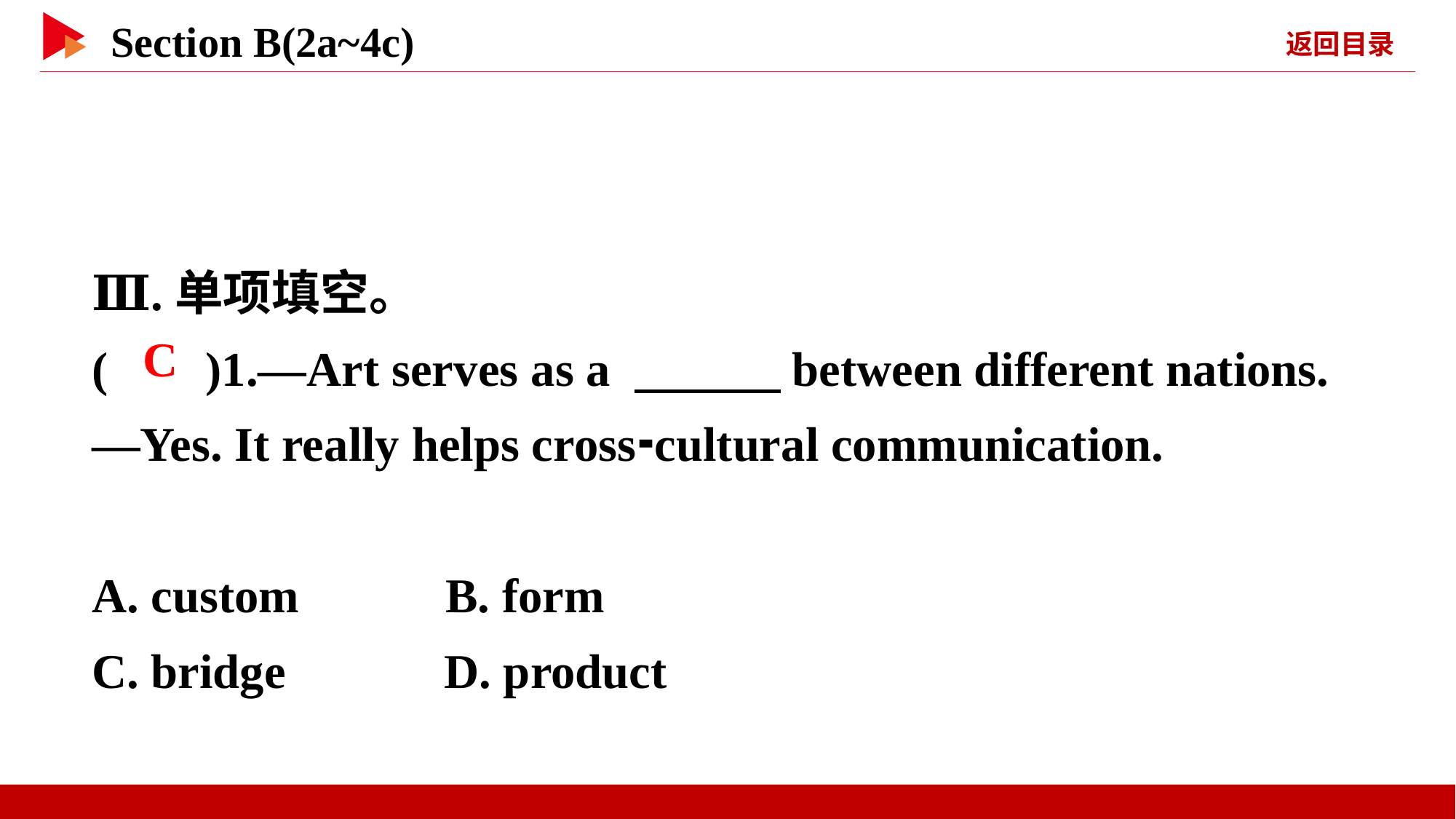

Ⅲ.单项填空。
(        )1.—Art serves as a 　　　between different nations.
—Yes. It really helps cross⁃cultural communication.
A. custom            B. form
C. bridge             D. product
   C